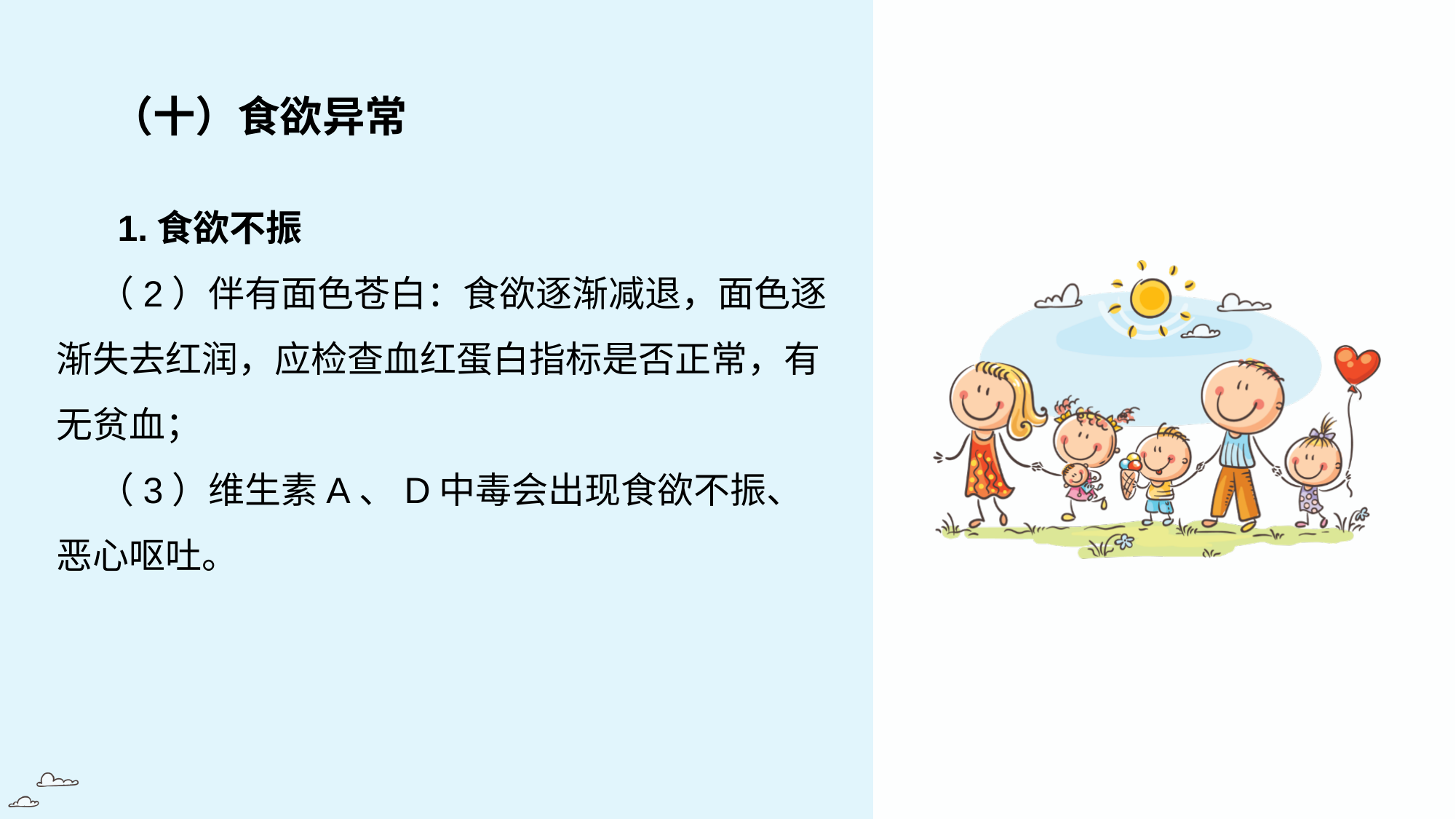

（十）食欲异常
      1.食欲不振
    （2）伴有面色苍白：食欲逐渐减退，面色逐渐失去红润，应检查血红蛋白指标是否正常，有无贫血；
    （3）维生素A、D中毒会出现食欲不振、恶心呕吐。